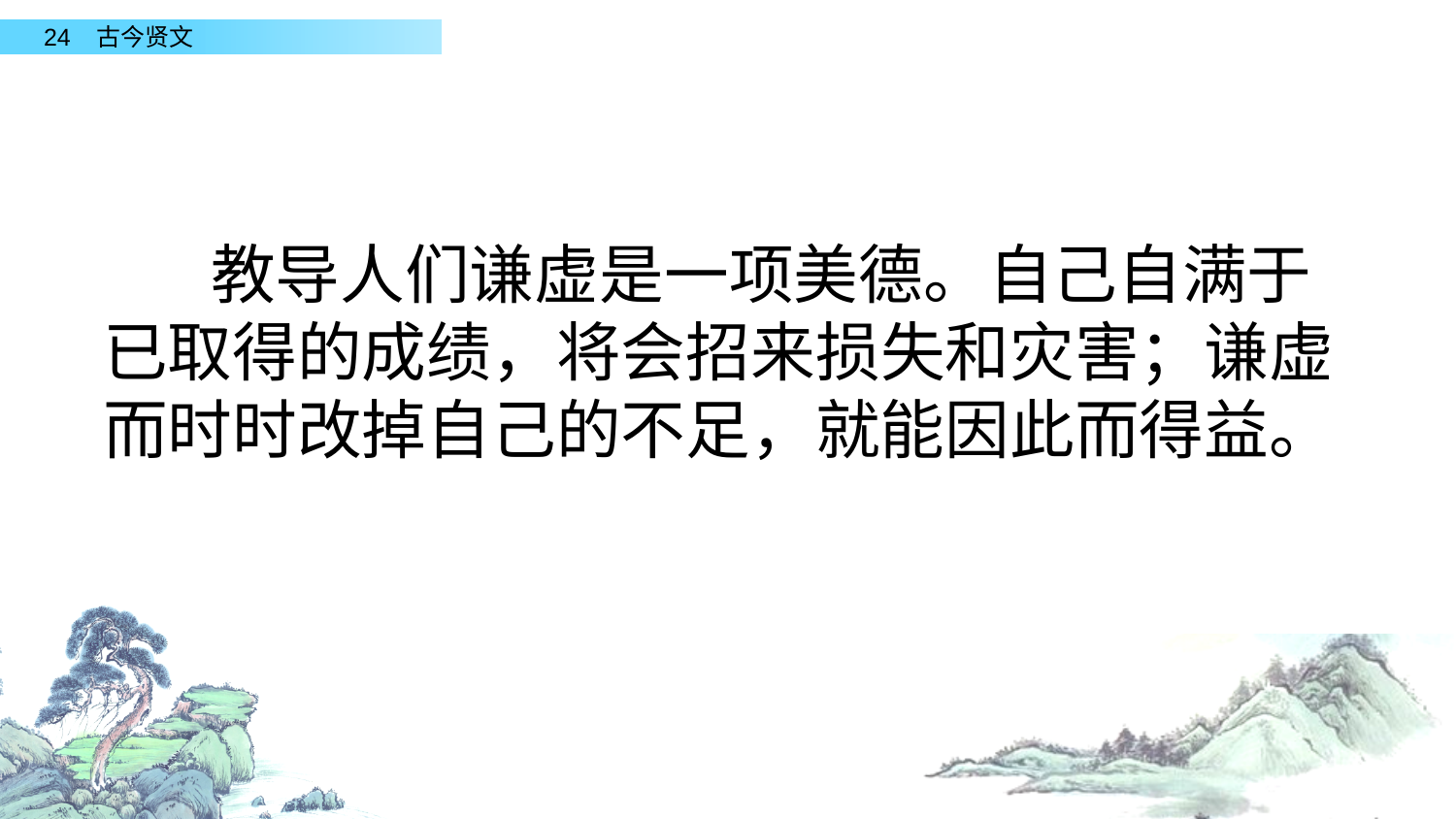

教导人们谦虚是一项美德。自己自满于已取得的成绩，将会招来损失和灾害；谦虚而时时改掉自己的不足，就能因此而得益。